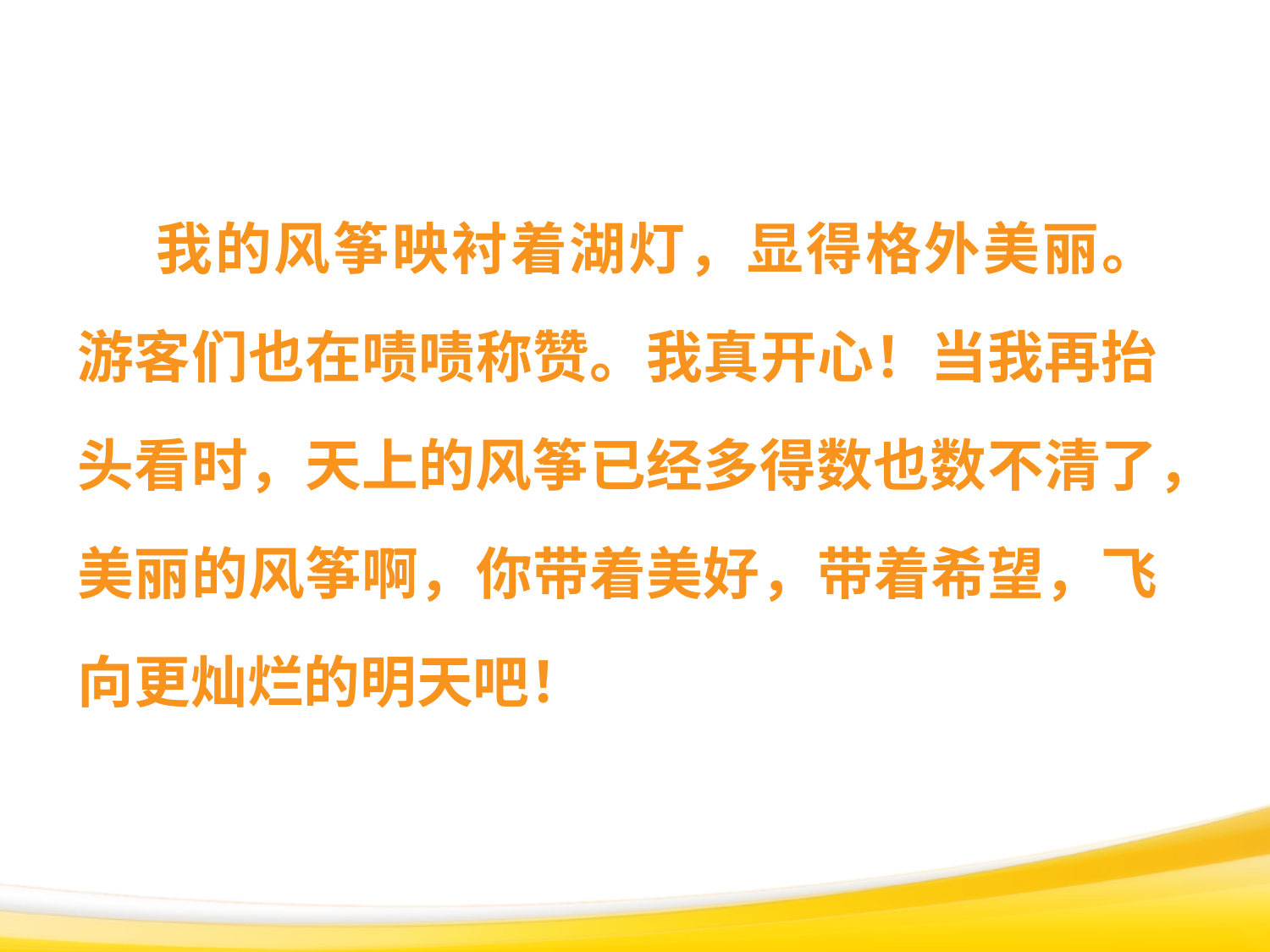

我的风筝映衬着湖灯，显得格外美丽。游客们也在啧啧称赞。我真开心！当我再抬头看时，天上的风筝已经多得数也数不清了，美丽的风筝啊，你带着美好，带着希望，飞向更灿烂的明天吧！